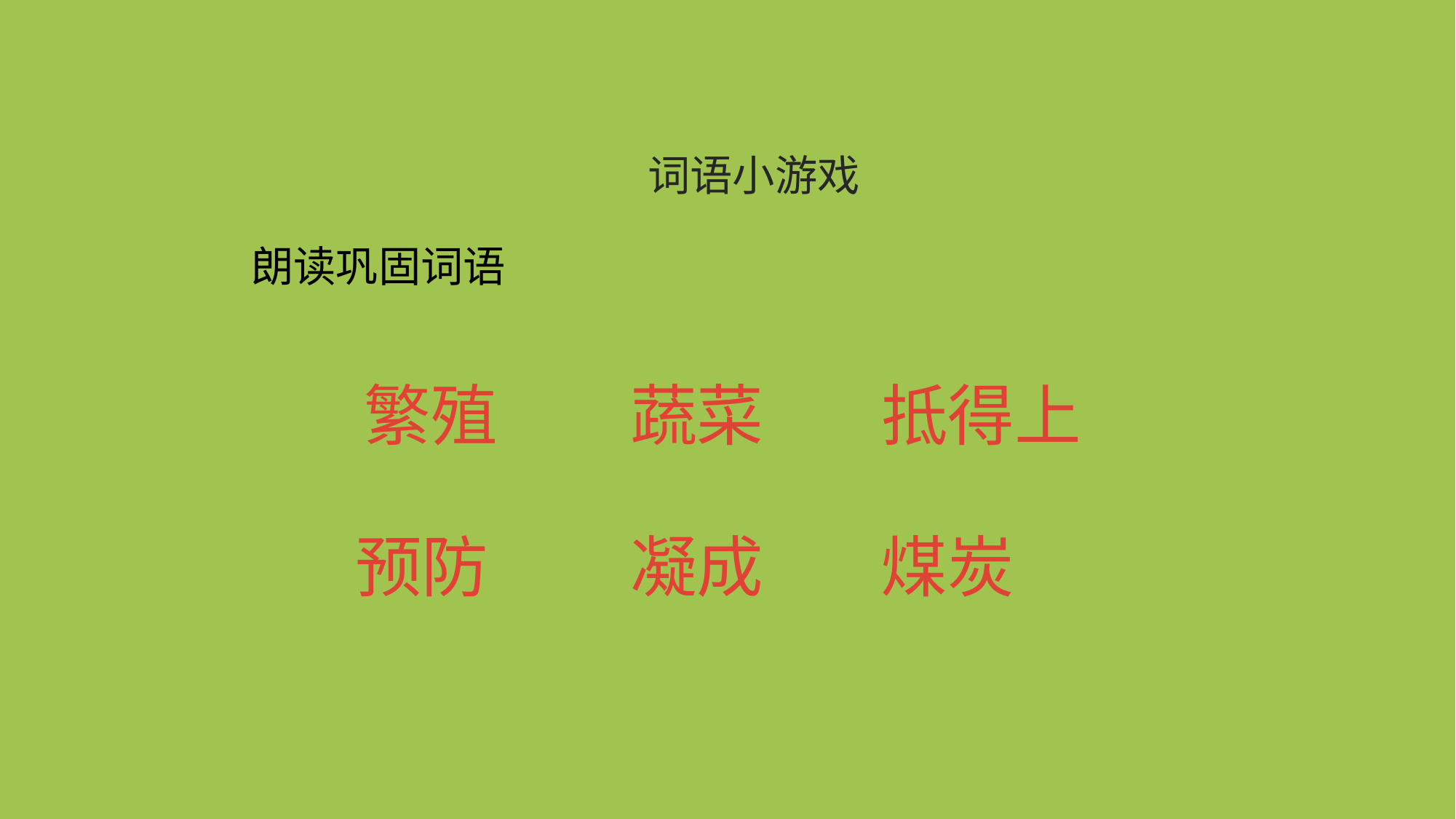

词语小游戏
朗读巩固词语
繁殖
蔬菜
抵得上
凝成

预防
煤炭